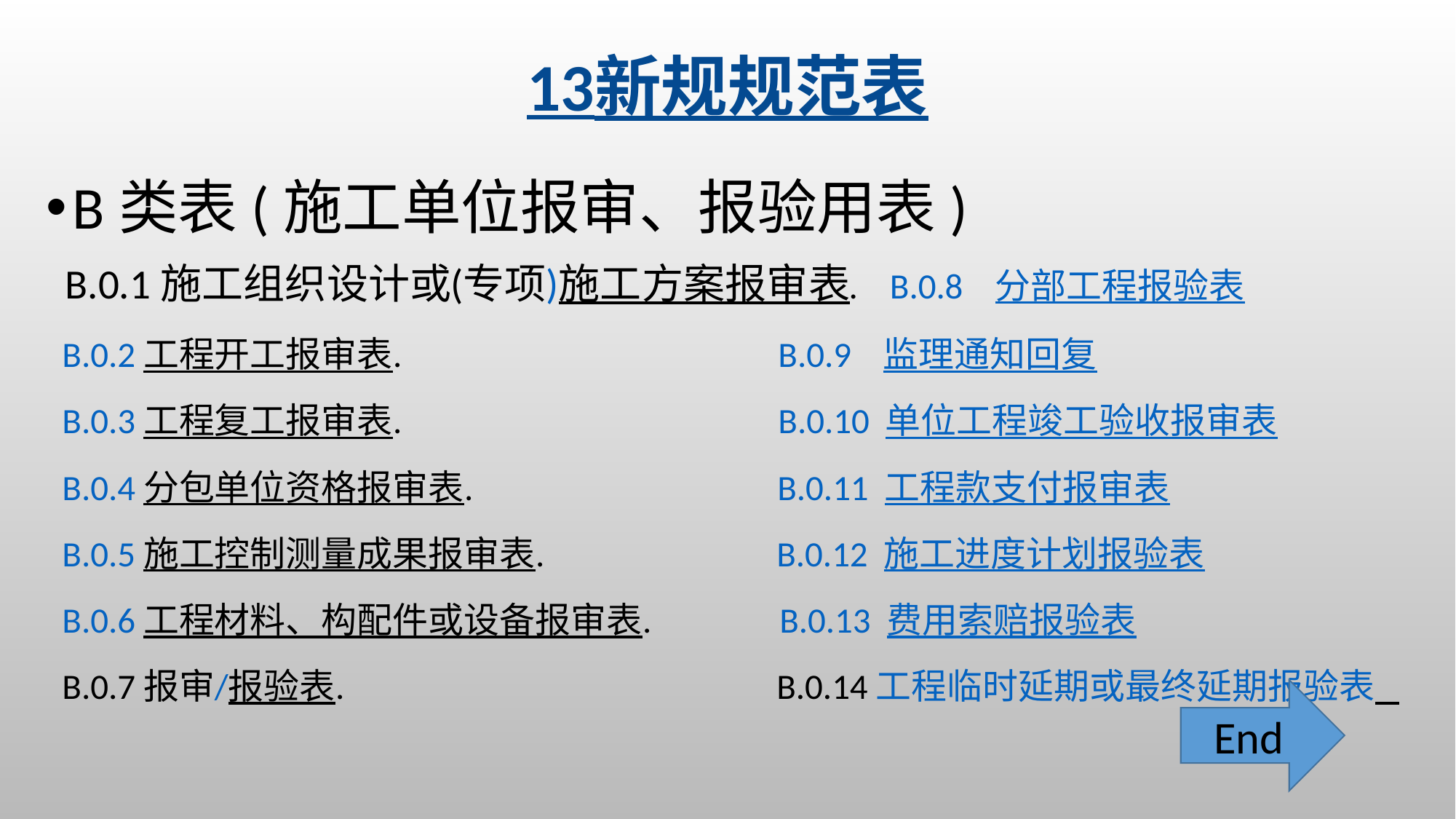

13新规规范表
B类表(施工单位报审、报验用表)
  B.0.1 施工组织设计或(专项)施工方案报审表.    B.0.8    分部工程报验表
  B.0.2 工程开工报审表.                                               B.0.9    监理通知回复
  B.0.3 工程复工报审表.                                               B.0.10  单位工程竣工验收报审表
  B.0.4 分包单位资格报审表.                                      B.0.11  工程款支付报审表
  B.0.5 施工控制测量成果报审表.                             B.0.12  施工进度计划报验表
  B.0.6 工程材料、构配件或设备报审表.                B.0.13  费用索赔报验表
  B.0.7 报审/报验表.                                                      B.0.14 工程临时延期或最终延期报验表
End